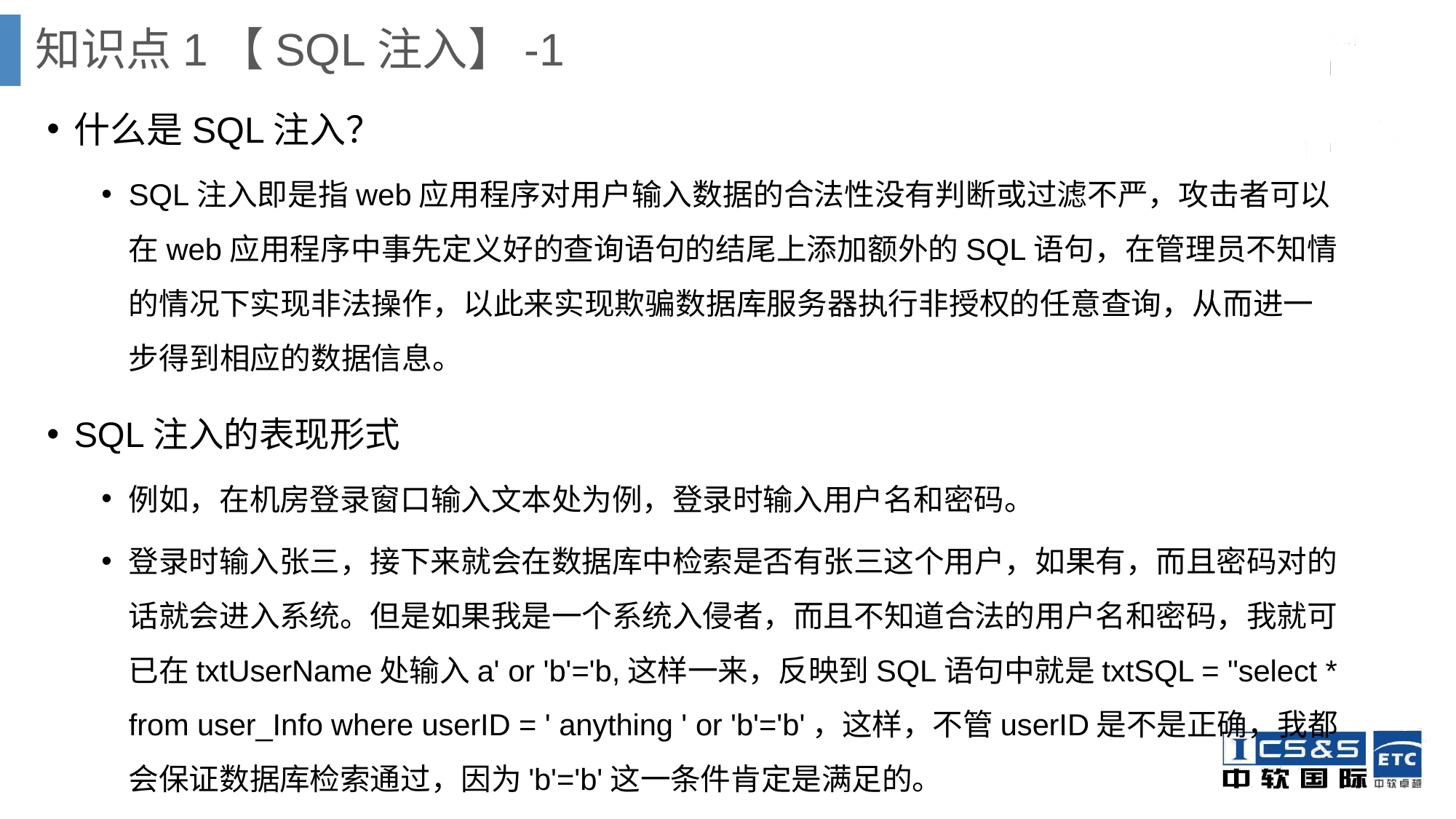

知识点1【SQL注入】-1
什么是SQL注入？
SQL注入即是指web应用程序对用户输入数据的合法性没有判断或过滤不严，攻击者可以在web应用程序中事先定义好的查询语句的结尾上添加额外的SQL语句，在管理员不知情的情况下实现非法操作，以此来实现欺骗数据库服务器执行非授权的任意查询，从而进一步得到相应的数据信息。
SQL注入的表现形式
例如，在机房登录窗口输入文本处为例，登录时输入用户名和密码。
登录时输入张三，接下来就会在数据库中检索是否有张三这个用户，如果有，而且密码对的话就会进入系统。但是如果我是一个系统入侵者，而且不知道合法的用户名和密码，我就可已在txtUserName处输入a' or 'b'='b,这样一来，反映到SQL语句中就是txtSQL = "select * from user_Info where userID = ' anything ' or 'b'='b'，这样，不管userID是不是正确，我都会保证数据库检索通过，因为'b'='b'这一条件肯定是满足的。